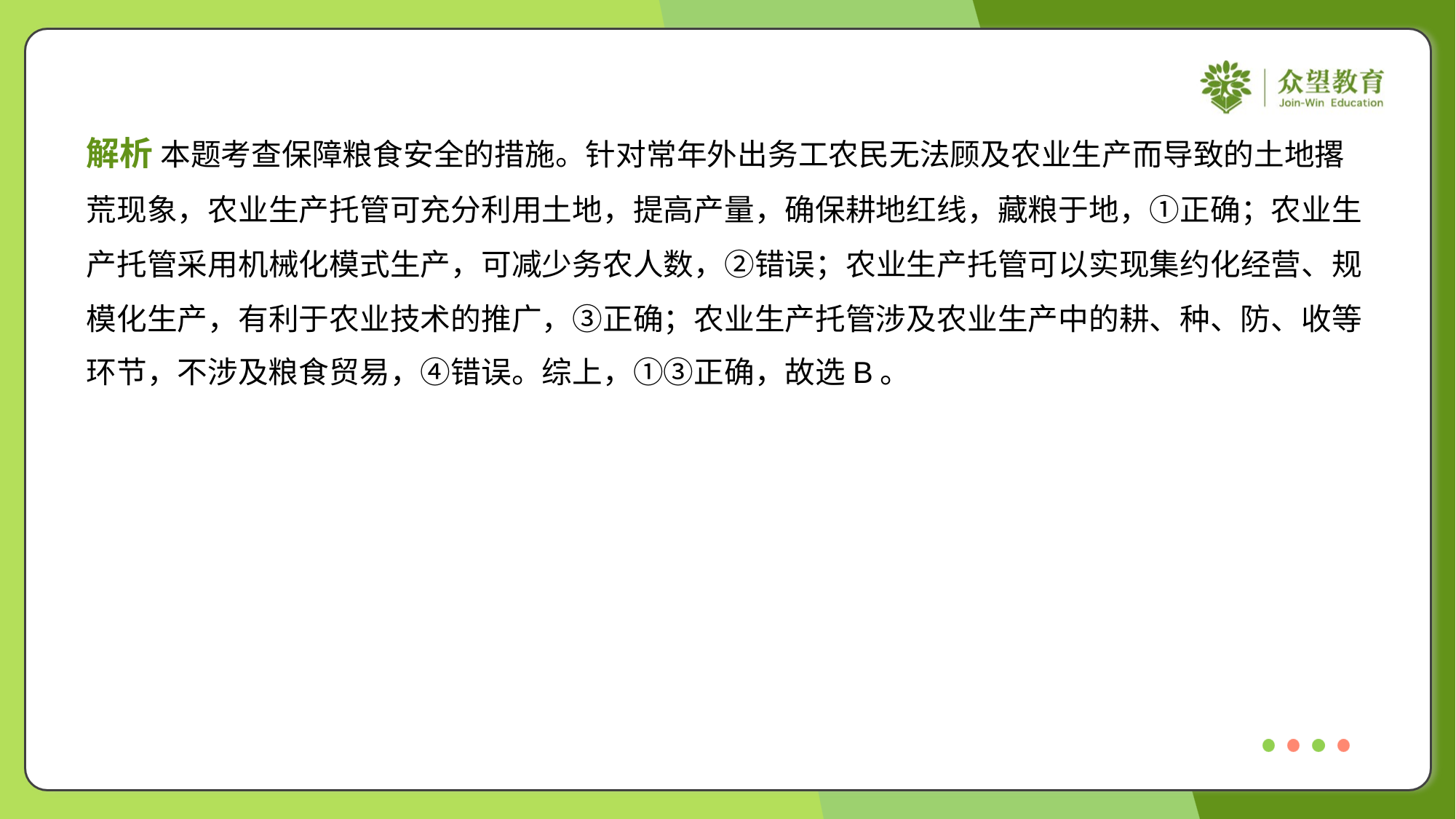

解析 本题考查保障粮食安全的措施。针对常年外出务工农民无法顾及农业生产而导致的土地撂
荒现象，农业生产托管可充分利用土地，提高产量，确保耕地红线，藏粮于地，①正确；农业生
产托管采用机械化模式生产，可减少务农人数，②错误；农业生产托管可以实现集约化经营、规
模化生产，有利于农业技术的推广，③正确；农业生产托管涉及农业生产中的耕、种、防、收等
环节，不涉及粮食贸易，④错误。综上，①③正确，故选B。